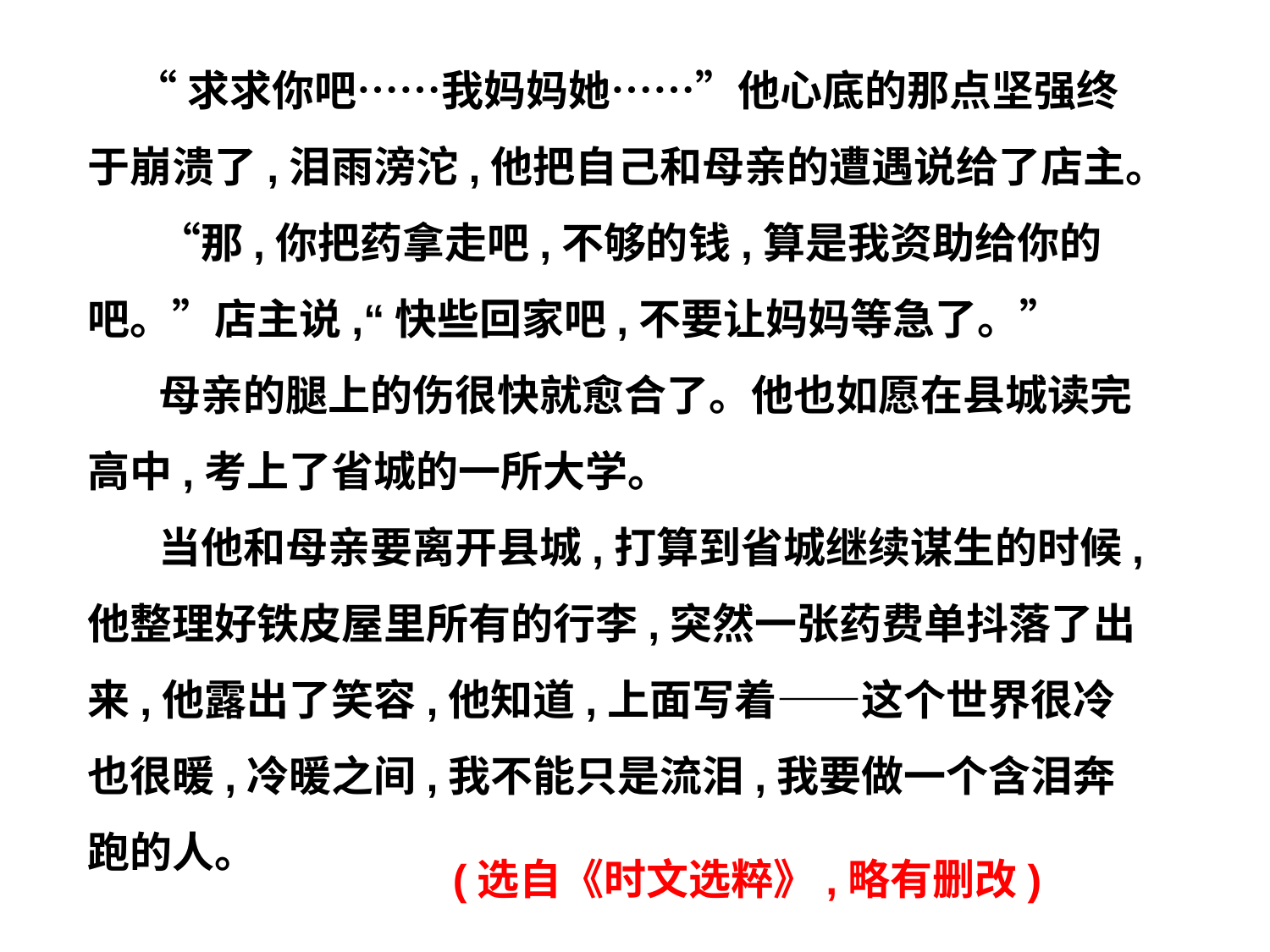

“求求你吧……我妈妈她……”他心底的那点坚强终于崩溃了,泪雨滂沱,他把自己和母亲的遭遇说给了店主。
　   “那,你把药拿走吧,不够的钱,算是我资助给你的吧。”店主说,“快些回家吧,不要让妈妈等急了。”
　   母亲的腿上的伤很快就愈合了。他也如愿在县城读完高中,考上了省城的一所大学。
　   当他和母亲要离开县城,打算到省城继续谋生的时候,他整理好铁皮屋里所有的行李,突然一张药费单抖落了出来,他露出了笑容,他知道,上面写着——这个世界很冷也很暖,冷暖之间,我不能只是流泪,我要做一个含泪奔跑的人。
(选自《时文选粹》,略有删改)